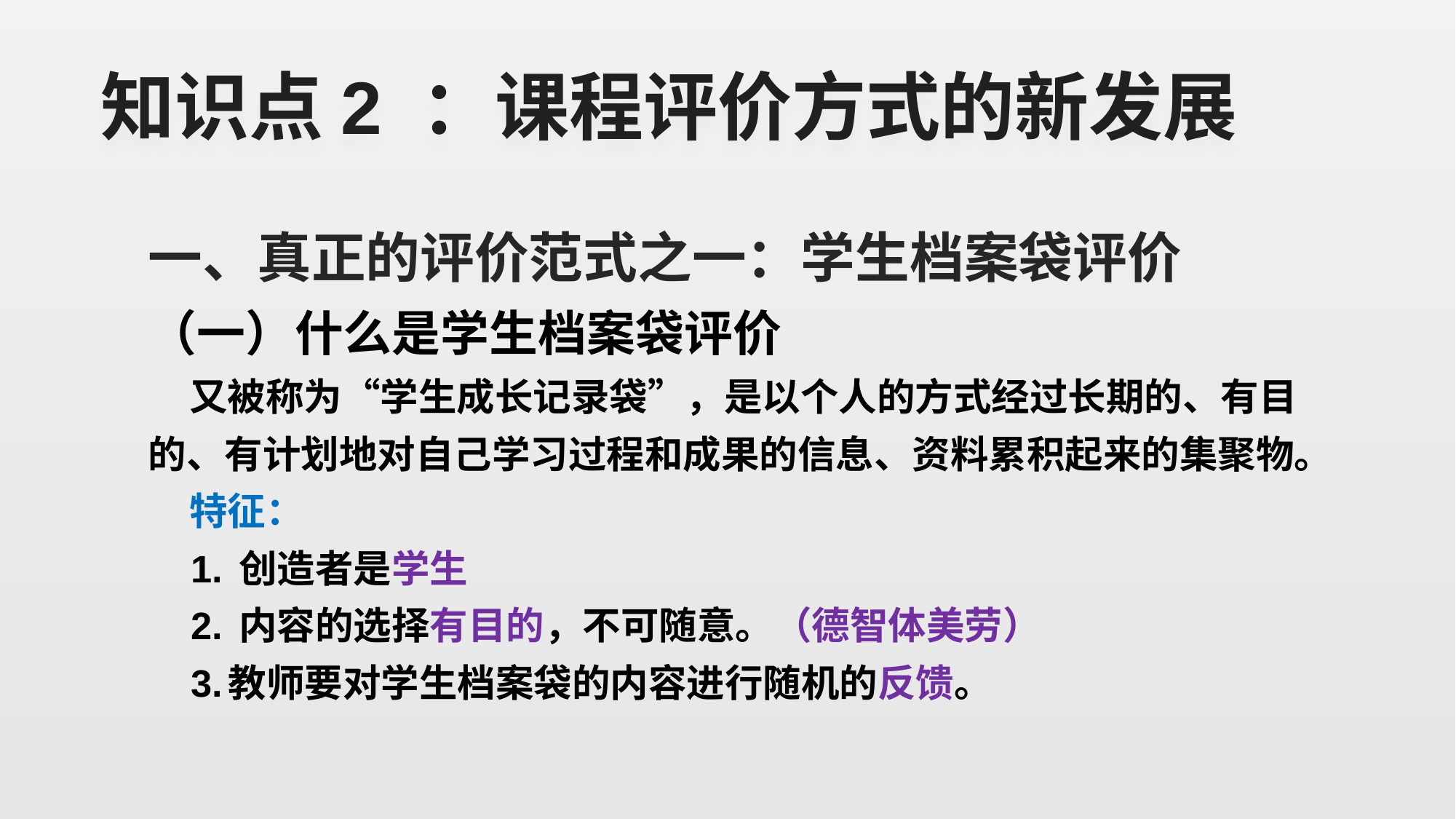

# 知识点2 ：课程评价方式的新发展
一、真正的评价范式之一：学生档案袋评价
（一）什么是学生档案袋评价
    又被称为“学生成长记录袋”，是以个人的方式经过长期的、有目的、有计划地对自己学习过程和成果的信息、资料累积起来的集聚物。
    特征：
    1. 创造者是学生
    2. 内容的选择有目的，不可随意。（德智体美劳）
    3.教师要对学生档案袋的内容进行随机的反馈。